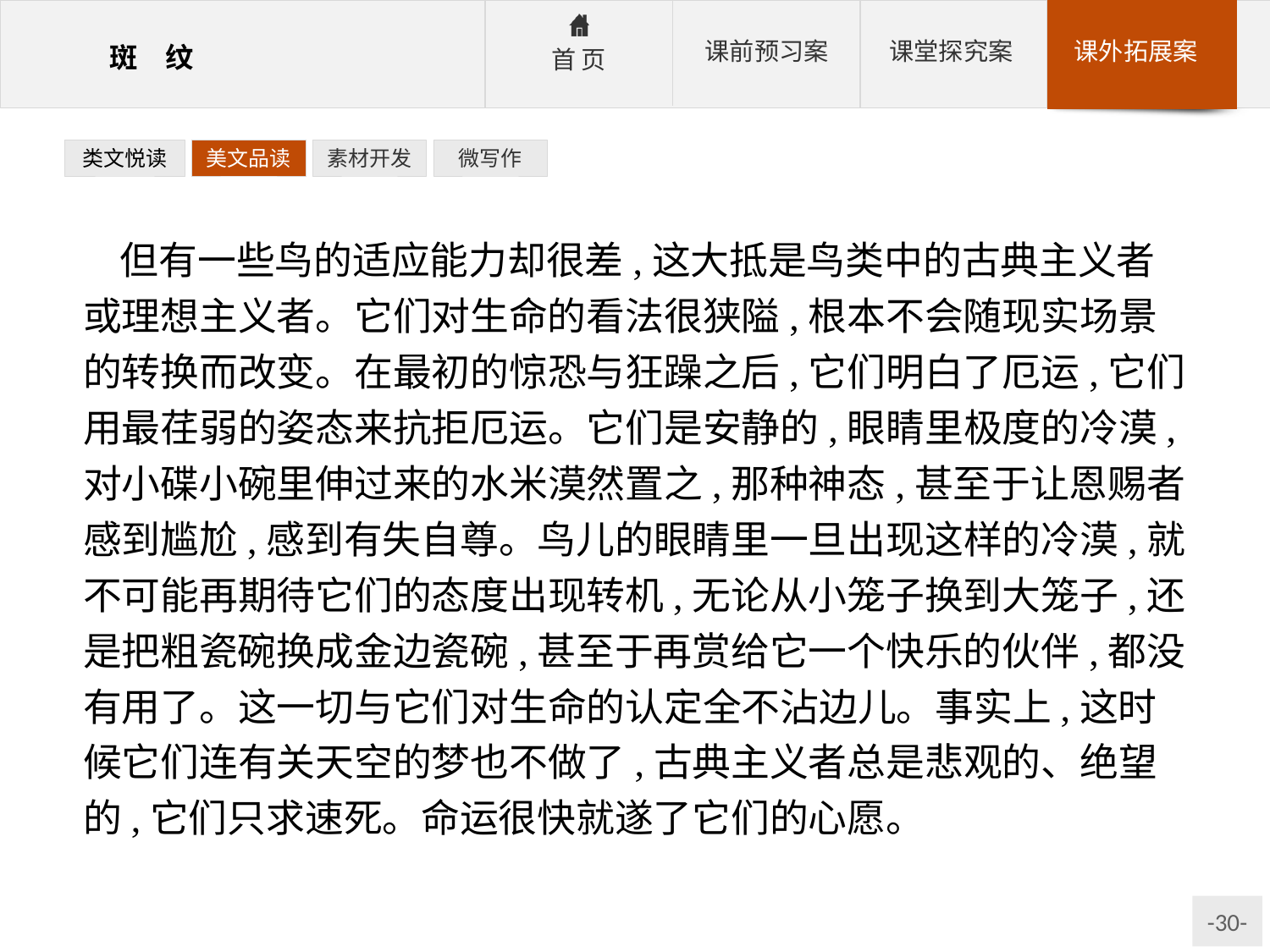

类文悦读
美文品读
素材开发
微写作
但有一些鸟的适应能力却很差,这大抵是鸟类中的古典主义者或理想主义者。它们对生命的看法很狭隘,根本不会随现实场景的转换而改变。在最初的惊恐与狂躁之后,它们明白了厄运,它们用最荏弱的姿态来抗拒厄运。它们是安静的,眼睛里极度的冷漠,对小碟小碗里伸过来的水米漠然置之,那种神态,甚至于让恩赐者感到尴尬,感到有失自尊。鸟儿的眼睛里一旦出现这样的冷漠,就不可能再期待它们的态度出现转机,无论从小笼子换到大笼子,还是把粗瓷碗换成金边瓷碗,甚至于再赏给它一个快乐的伙伴,都没有用了。这一切与它们对生命的认定全不沾边儿。事实上,这时候它们连有关天空的梦也不做了,古典主义者总是悲观的、绝望的,它们只求速死。命运很快就遂了它们的心愿。